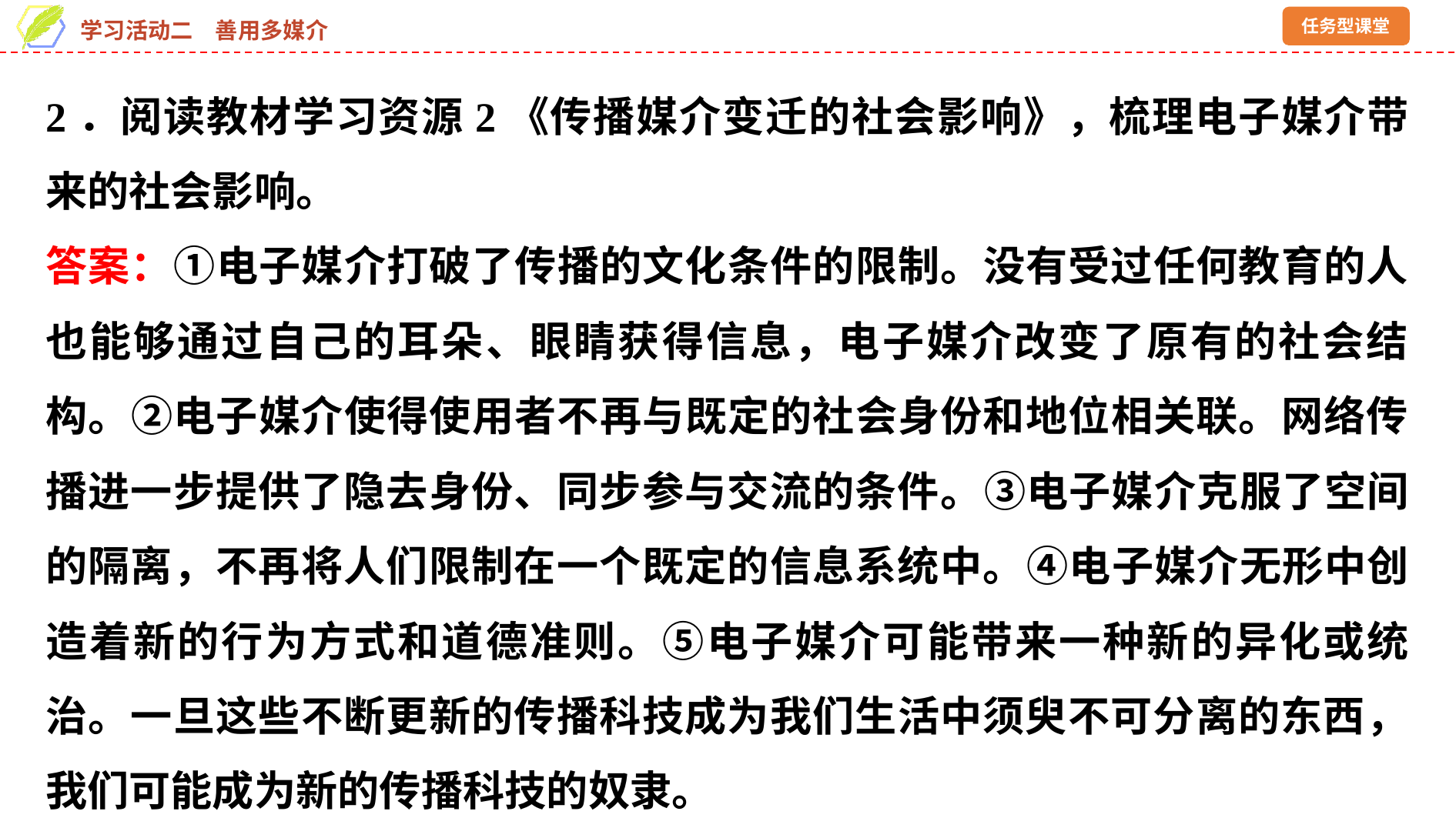

2．阅读教材学习资源2《传播媒介变迁的社会影响》，梳理电子媒介带来的社会影响。
答案：①电子媒介打破了传播的文化条件的限制。没有受过任何教育的人也能够通过自己的耳朵、眼睛获得信息，电子媒介改变了原有的社会结构。②电子媒介使得使用者不再与既定的社会身份和地位相关联。网络传播进一步提供了隐去身份、同步参与交流的条件。③电子媒介克服了空间的隔离，不再将人们限制在一个既定的信息系统中。④电子媒介无形中创造着新的行为方式和道德准则。⑤电子媒介可能带来一种新的异化或统治。一旦这些不断更新的传播科技成为我们生活中须臾不可分离的东西，我们可能成为新的传播科技的奴隶。